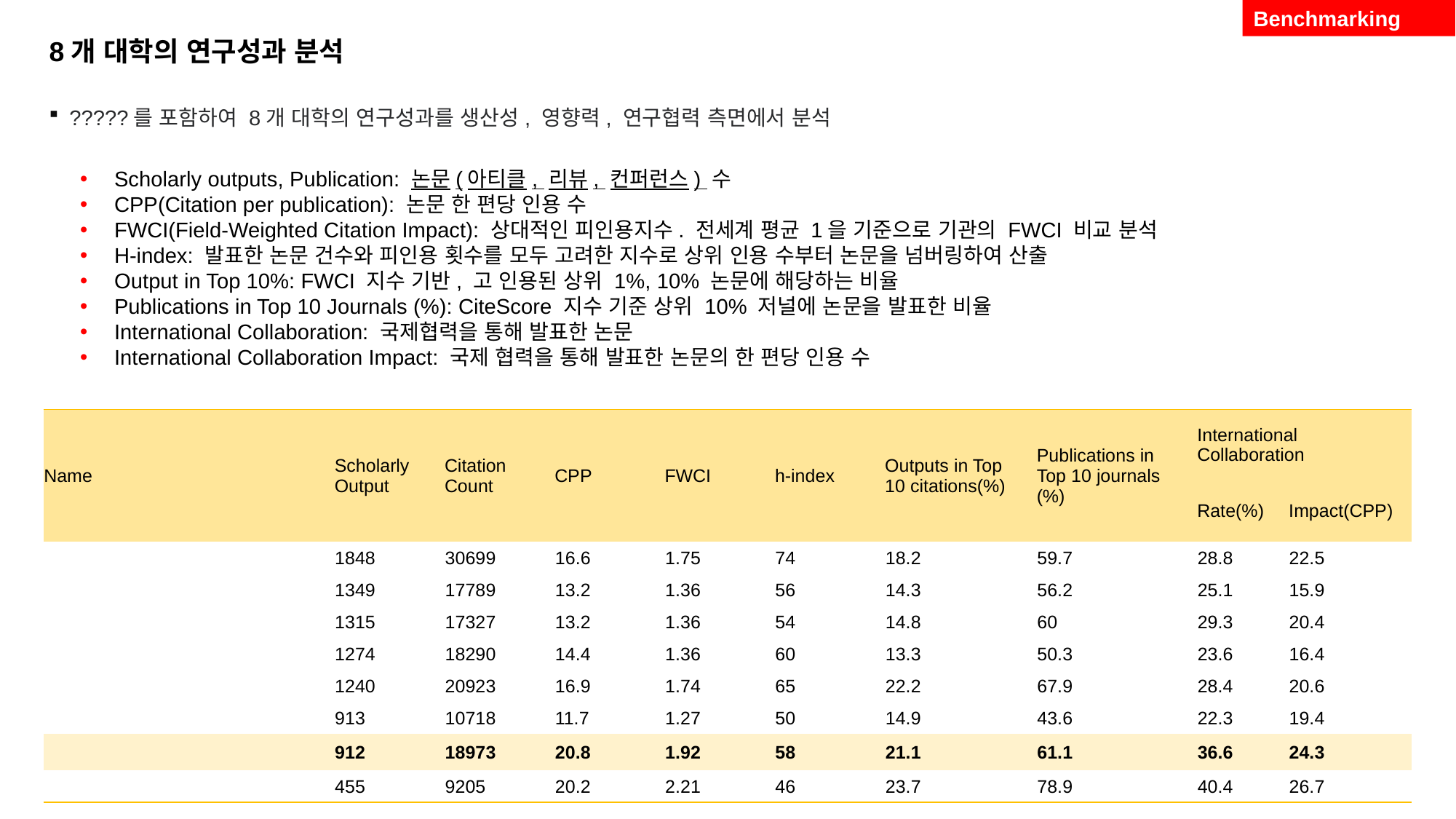

Benchmarking
8개 대학의 연구성과 분석
?????를 포함하여 8개 대학의 연구성과를 생산성, 영향력, 연구협력 측면에서 분석

Scholarly outputs, Publication: 논문(아티클, 리뷰, 컨퍼런스) 수
CPP(Citation per publication): 논문 한 편당 인용 수
FWCI(Field-Weighted Citation Impact): 상대적인 피인용지수. 전세계 평균 1을 기준으로 기관의 FWCI 비교 분석
H-index: 발표한 논문 건수와 피인용 횟수를 모두 고려한 지수로 상위 인용 수부터 논문을 넘버링하여 산출
Output in Top 10%: FWCI 지수 기반, 고 인용된 상위 1%, 10% 논문에 해당하는 비율
Publications in Top 10 Journals (%): CiteScore 지수 기준 상위 10% 저널에 논문을 발표한 비율
International Collaboration: 국제협력을 통해 발표한 논문
International Collaboration Impact: 국제 협력을 통해 발표한 논문의 한 편당 인용 수
| Name | Scholarly Output | Citation Count | CPP | FWCI | h-index | Outputs in Top 10 citations(%) | Publications in Top 10 journals (%) | International Collaboration |  |
| --- | --- | --- | --- | --- | --- | --- | --- | --- | --- |
|  |  |  |  |  |  |  |  | Rate(%) | Impact(CPP) |
|  | 1848 | 30699 | 16.6 | 1.75 | 74 | 18.2 | 59.7 | 28.8 | 22.5 |
|  | 1349 | 17789 | 13.2 | 1.36 | 56 | 14.3 | 56.2 | 25.1 | 15.9 |
|  | 1315 | 17327 | 13.2 | 1.36 | 54 | 14.8 | 60 | 29.3 | 20.4 |
|  | 1274 | 18290 | 14.4 | 1.36 | 60 | 13.3 | 50.3 | 23.6 | 16.4 |
|  | 1240 | 20923 | 16.9 | 1.74 | 65 | 22.2 | 67.9 | 28.4 | 20.6 |
|  | 913 | 10718 | 11.7 | 1.27 | 50 | 14.9 | 43.6 | 22.3 | 19.4 |
|  | 912 | 18973 | 20.8 | 1.92 | 58 | 21.1 | 61.1 | 36.6 | 24.3 |
|  | 455 | 9205 | 20.2 | 2.21 | 46 | 23.7 | 78.9 | 40.4 | 26.7 |